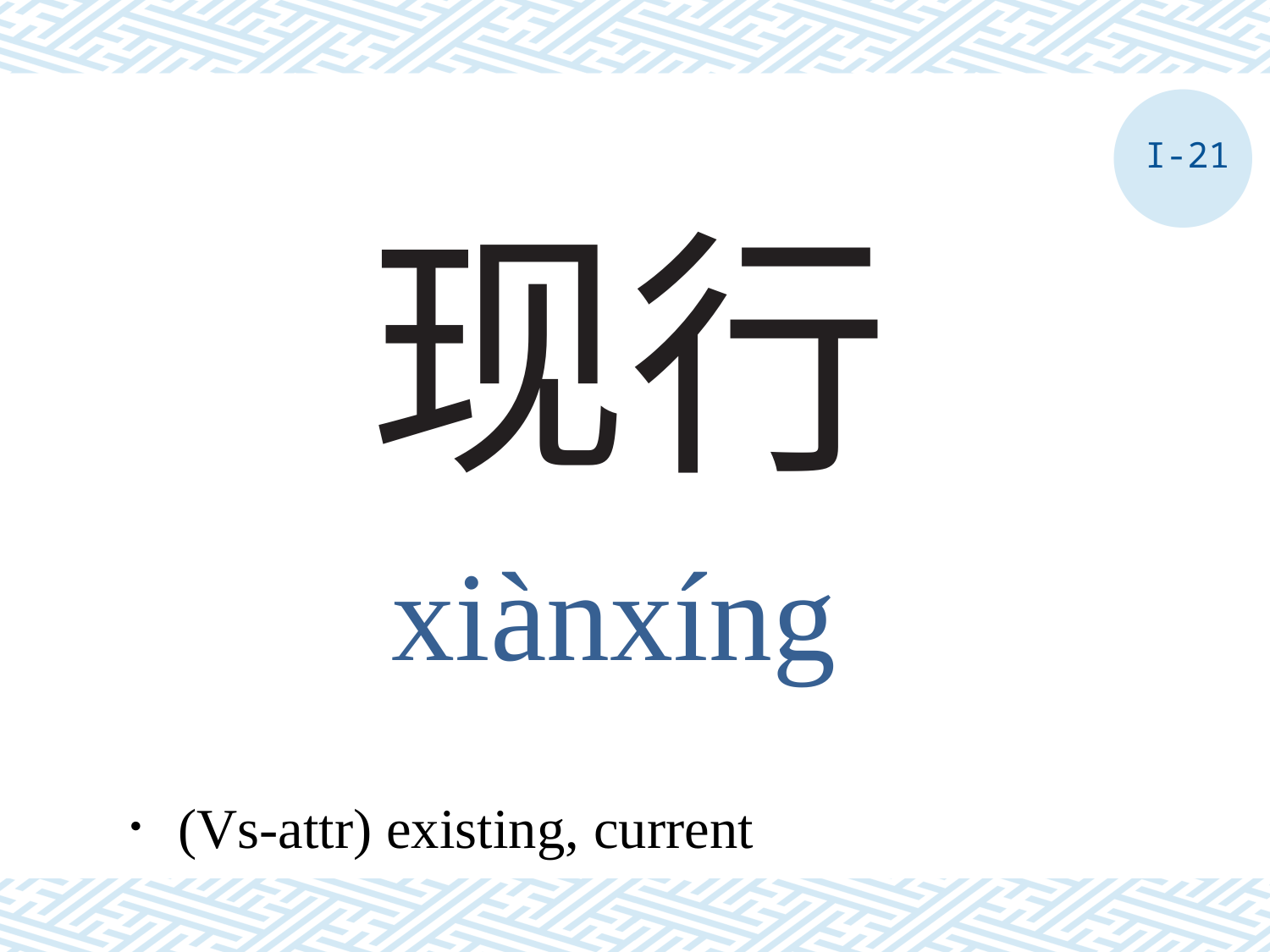

I-21

# 现行
xiànxíng
．(Vs-attr) existing, current